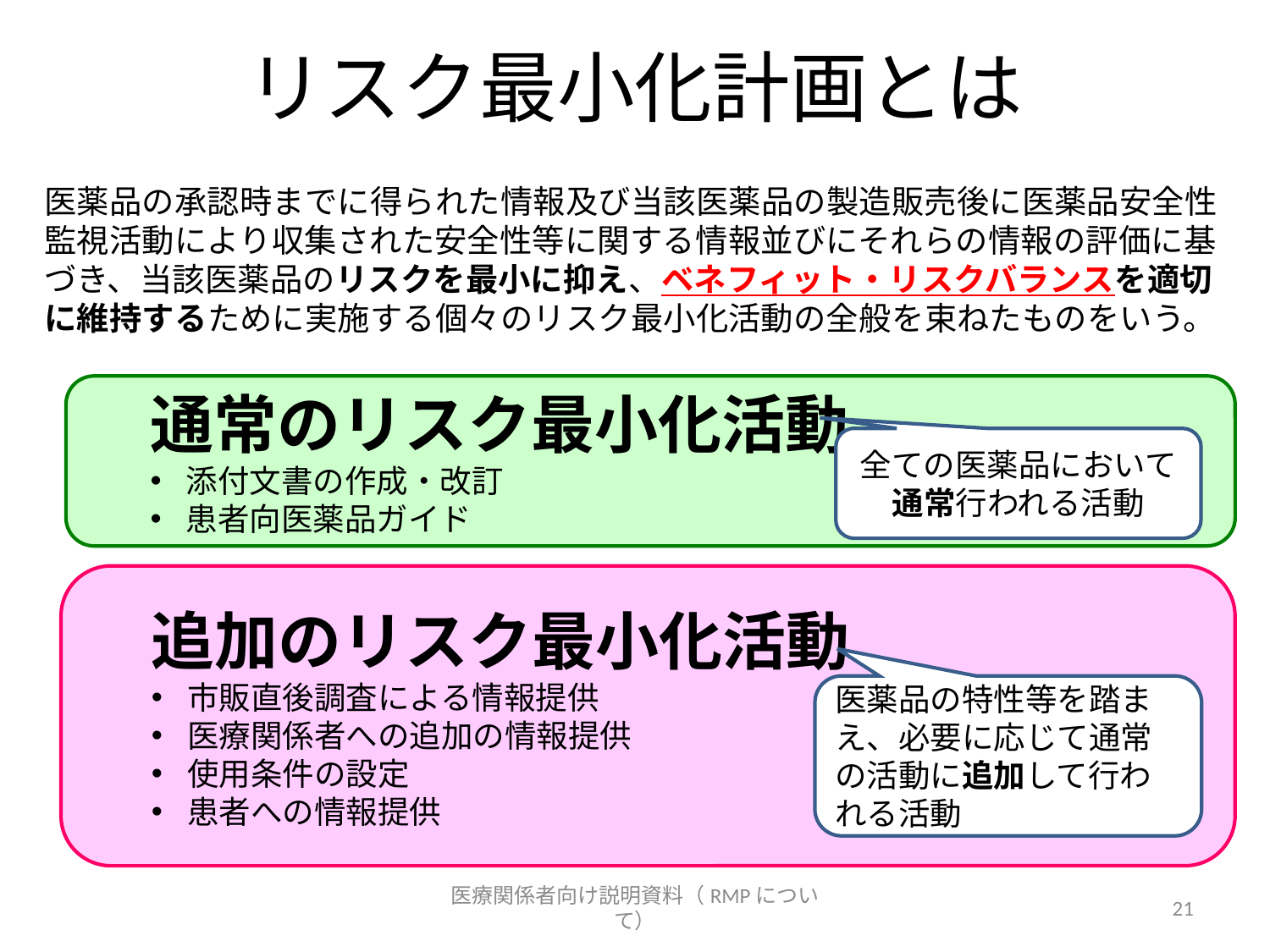

# リスク最小化計画とは
医薬品の承認時までに得られた情報及び当該医薬品の製造販売後に医薬品安全性監視活動により収集された安全性等に関する情報並びにそれらの情報の評価に基づき、当該医薬品のリスクを最小に抑え、ベネフィット・リスクバランスを適切に維持するために実施する個々のリスク最小化活動の全般を束ねたものをいう。
　通常のリスク最小化活動
添付文書の作成・改訂
患者向医薬品ガイド
全ての医薬品において通常行われる活動
　追加のリスク最小化活動
市販直後調査による情報提供
医療関係者への追加の情報提供
使用条件の設定
患者への情報提供
医薬品の特性等を踏まえ、必要に応じて通常の活動に追加して行われる活動
医療関係者向け説明資料（RMPについて）
21